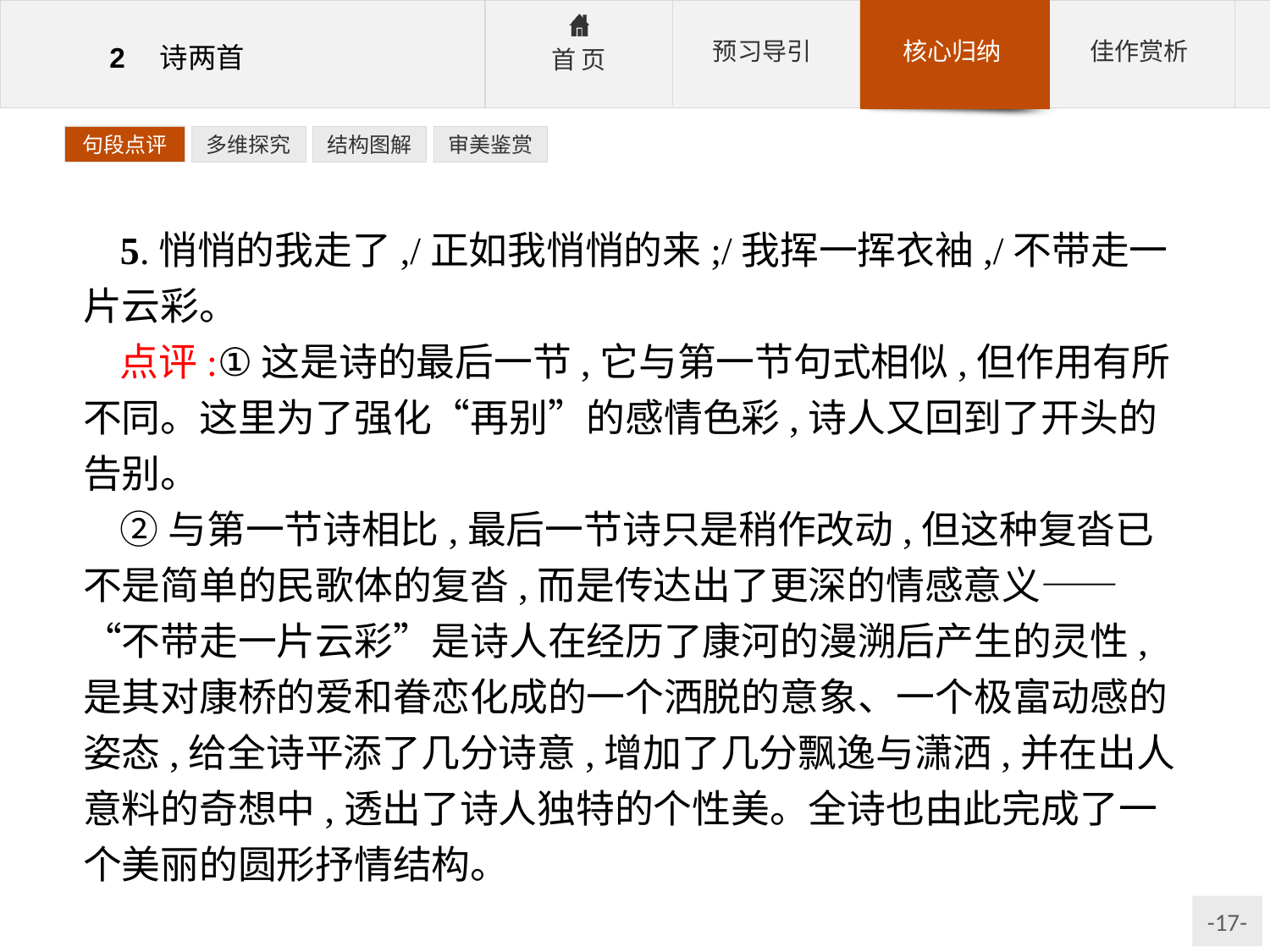

句段点评
多维探究
结构图解
审美鉴赏
5.悄悄的我走了,/正如我悄悄的来;/我挥一挥衣袖,/不带走一片云彩。
点评:①这是诗的最后一节,它与第一节句式相似,但作用有所不同。这里为了强化“再别”的感情色彩,诗人又回到了开头的告别。
②与第一节诗相比,最后一节诗只是稍作改动,但这种复沓已不是简单的民歌体的复沓,而是传达出了更深的情感意义——“不带走一片云彩”是诗人在经历了康河的漫溯后产生的灵性,是其对康桥的爱和眷恋化成的一个洒脱的意象、一个极富动感的姿态,给全诗平添了几分诗意,增加了几分飘逸与潇洒,并在出人意料的奇想中,透出了诗人独特的个性美。全诗也由此完成了一个美丽的圆形抒情结构。